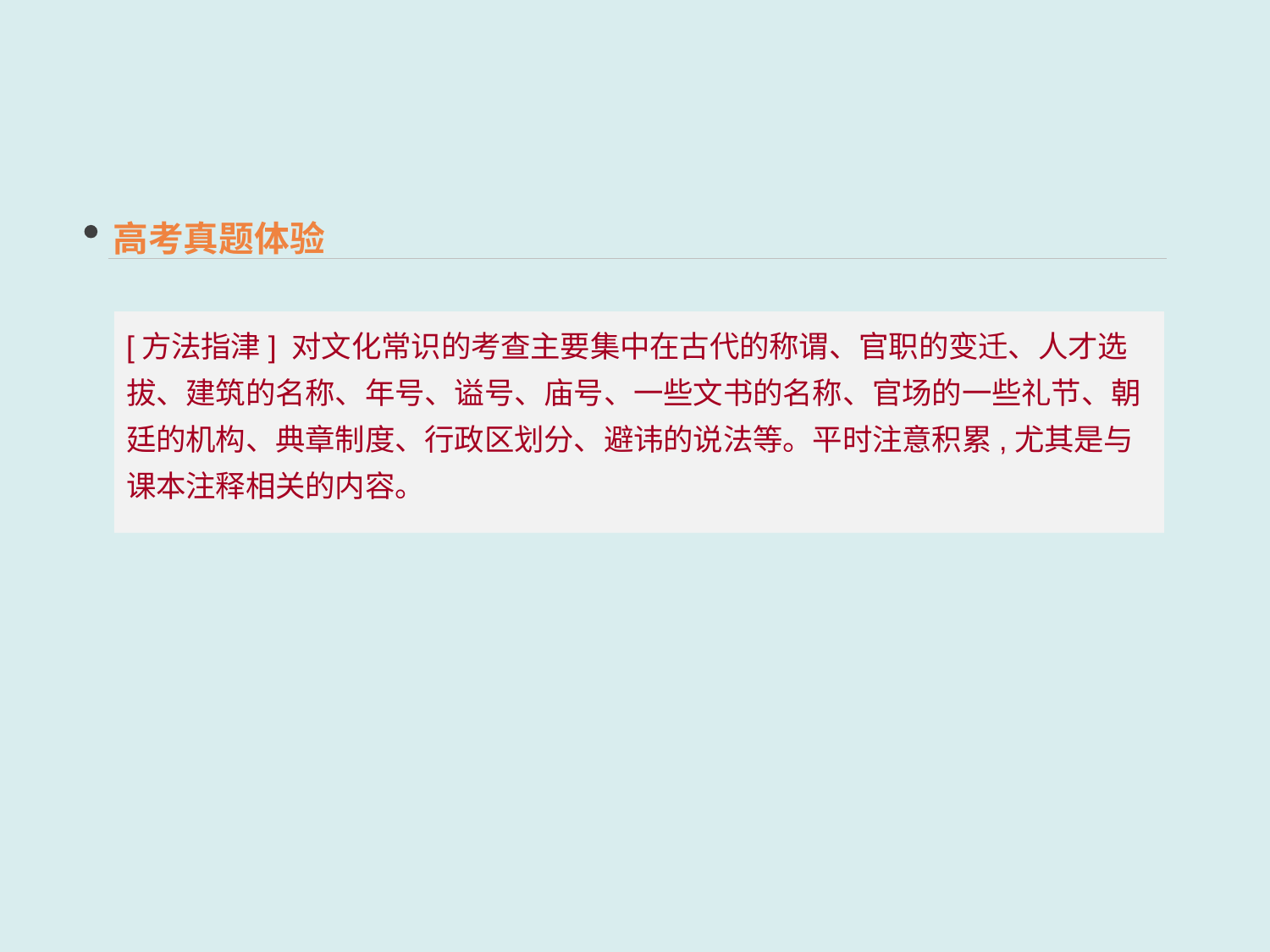

高考真题体验

[方法指津] 对文化常识的考查主要集中在古代的称谓、官职的变迁、人才选拔、建筑的名称、年号、谥号、庙号、一些文书的名称、官场的一些礼节、朝廷的机构、典章制度、行政区划分、避讳的说法等。平时注意积累,尤其是与课本注释相关的内容。